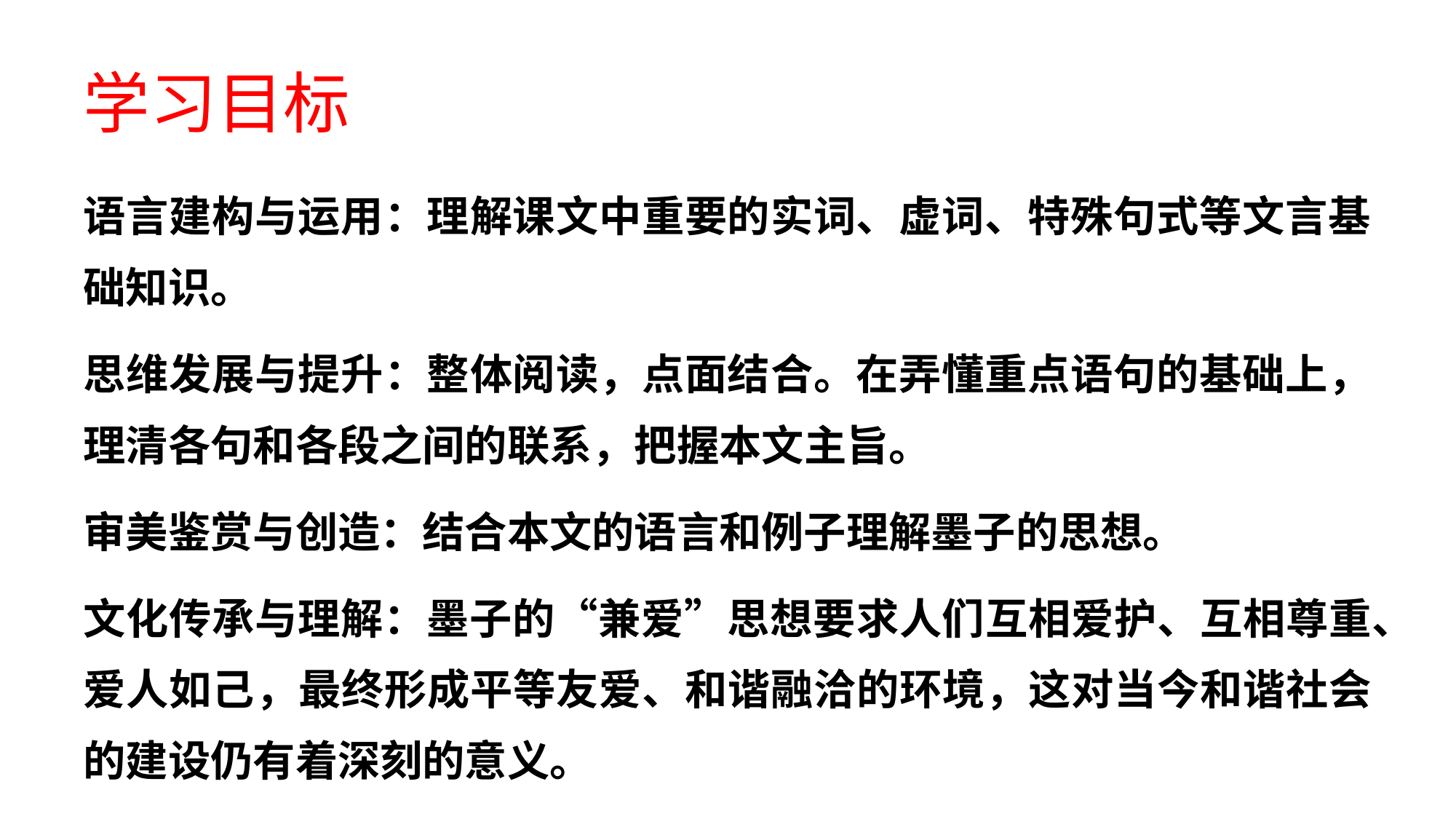

# 学习目标
语言建构与运用：理解课文中重要的实词、虚词、特殊句式等文言基础知识。
思维发展与提升：整体阅读，点面结合。在弄懂重点语句的基础上，理清各句和各段之间的联系，把握本文主旨。
审美鉴赏与创造：结合本文的语言和例子理解墨子的思想。
文化传承与理解：墨子的“兼爱”思想要求人们互相爱护、互相尊重、爱人如己，最终形成平等友爱、和谐融洽的环境，这对当今和谐社会的建设仍有着深刻的意义。